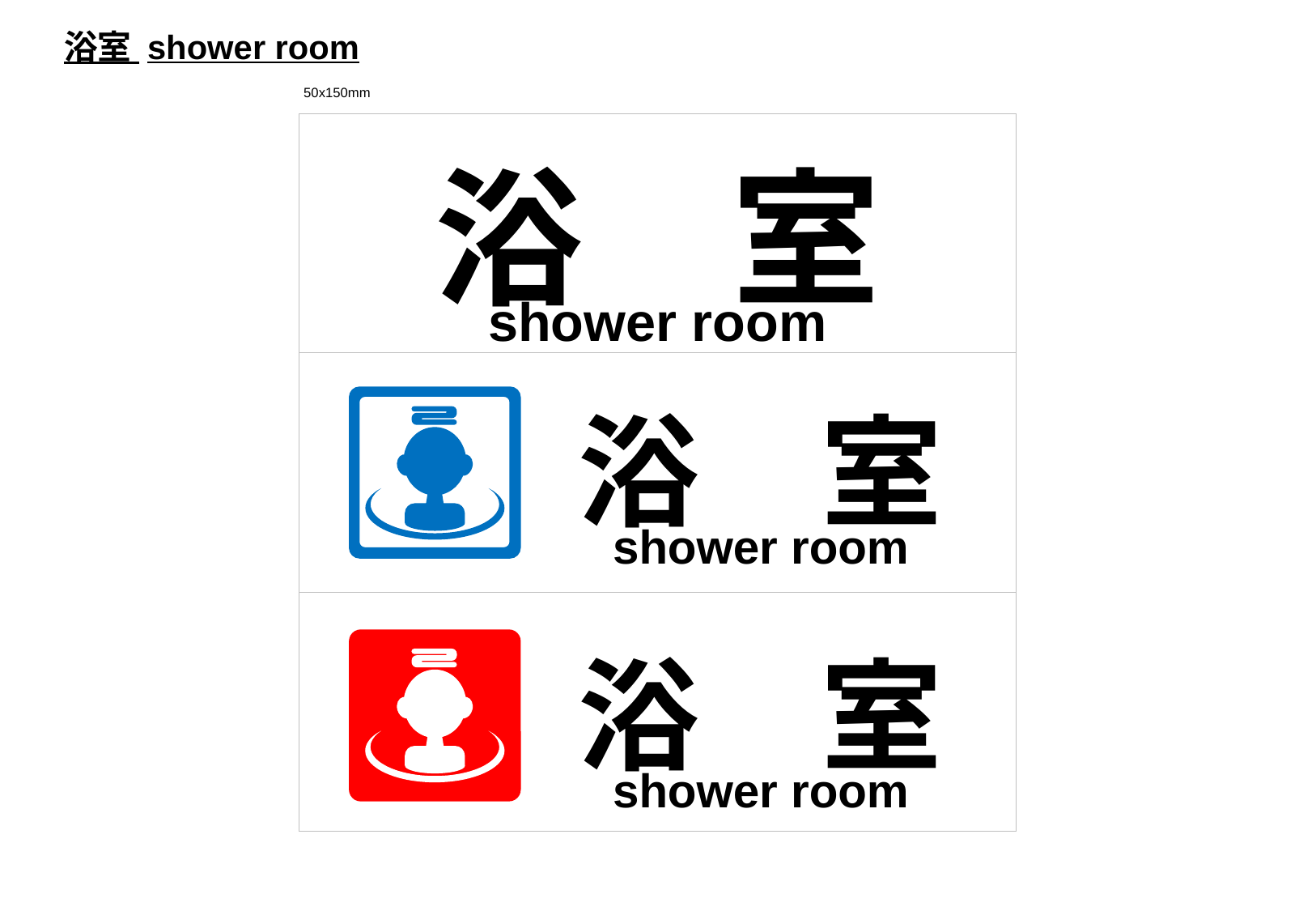

浴室 shower room
50x150mm

浴　室
shower room

浴　室
shower room

浴　室
shower room